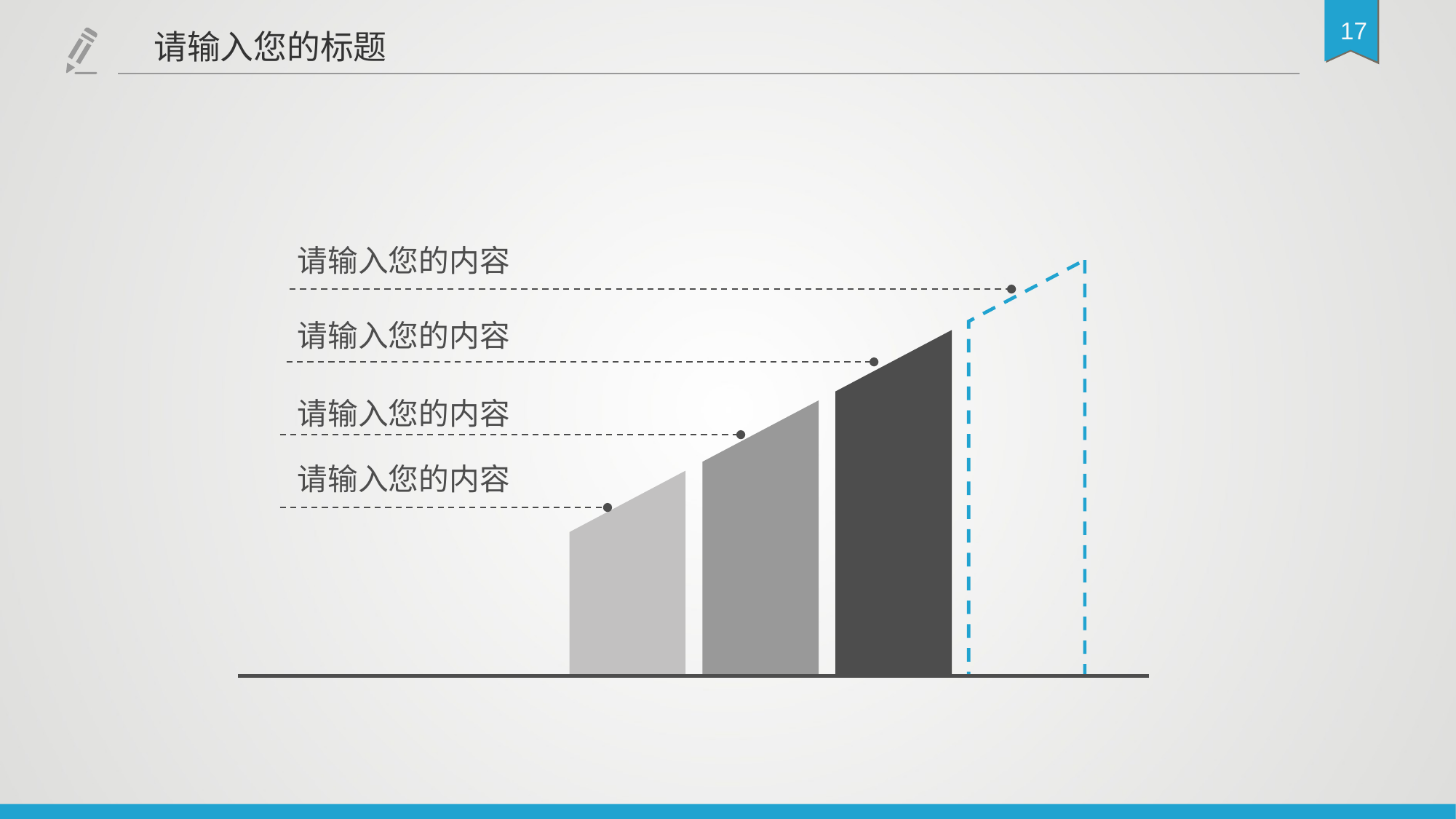

请输入您的标题

请输入您的内容

请输入您的内容

请输入您的内容

请输入您的内容